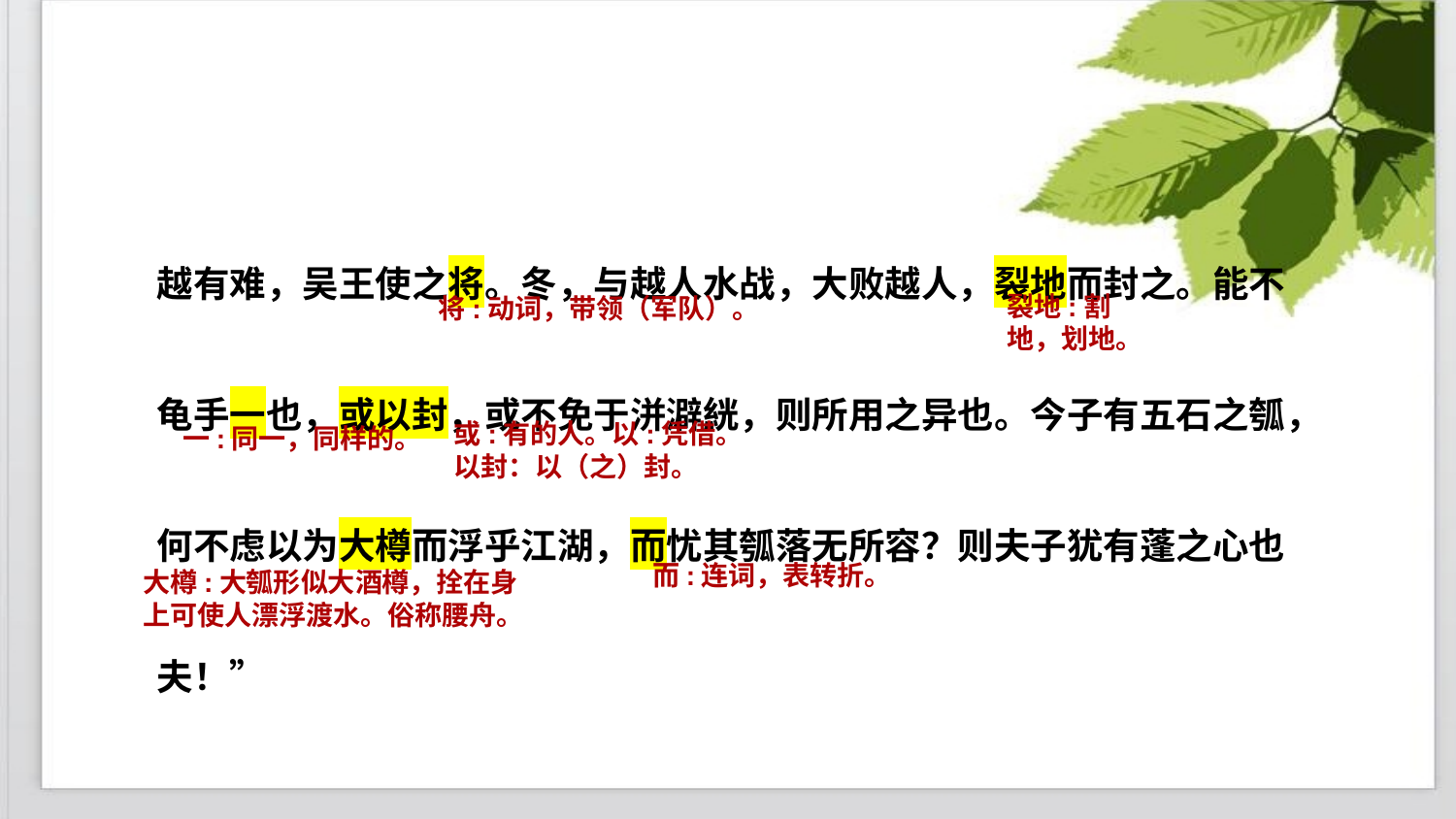

越有难，吴王使之将。冬，与越人水战，大败越人，裂地而封之。能不龟手一也，或以封，或不免于洴澼絖，则所用之异也。今子有五石之瓠，何不虑以为大樽而浮乎江湖，而忧其瓠落无所容？则夫子犹有蓬之心也夫！”
裂地:割地，划地。
将:动词，带领（军队）。
或:有的人。以:凭借。以封：以（之）封。
一:同一，同样的。
而:连词，表转折。
大樽:大瓠形似大酒樽，拴在身上可使人漂浮渡水。俗称腰舟。